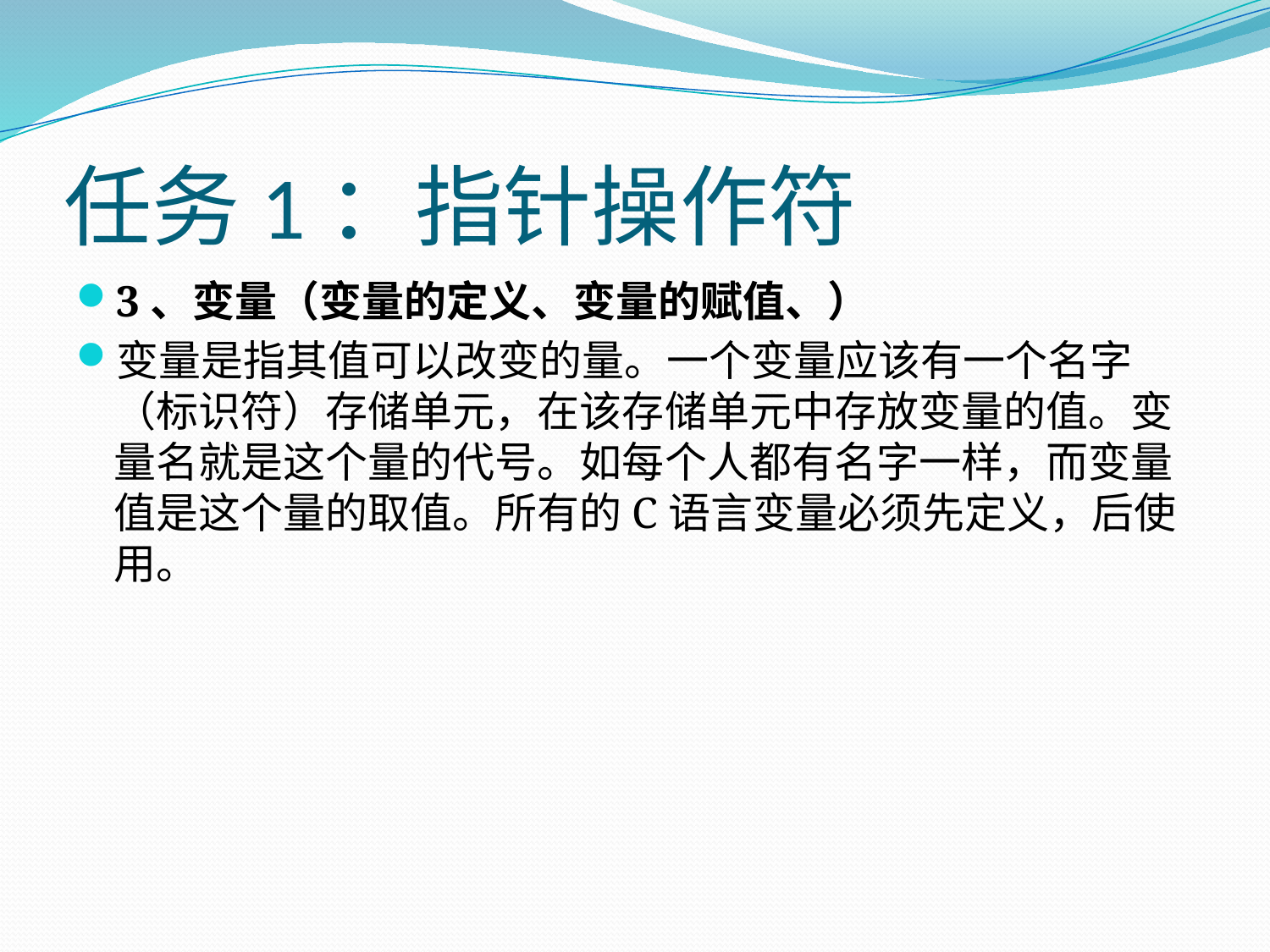

# 任务1：指针操作符
3、变量（变量的定义、变量的赋值、）
变量是指其值可以改变的量。一个变量应该有一个名字（标识符）存储单元，在该存储单元中存放变量的值。变量名就是这个量的代号。如每个人都有名字一样，而变量值是这个量的取值。所有的C语言变量必须先定义，后使用。